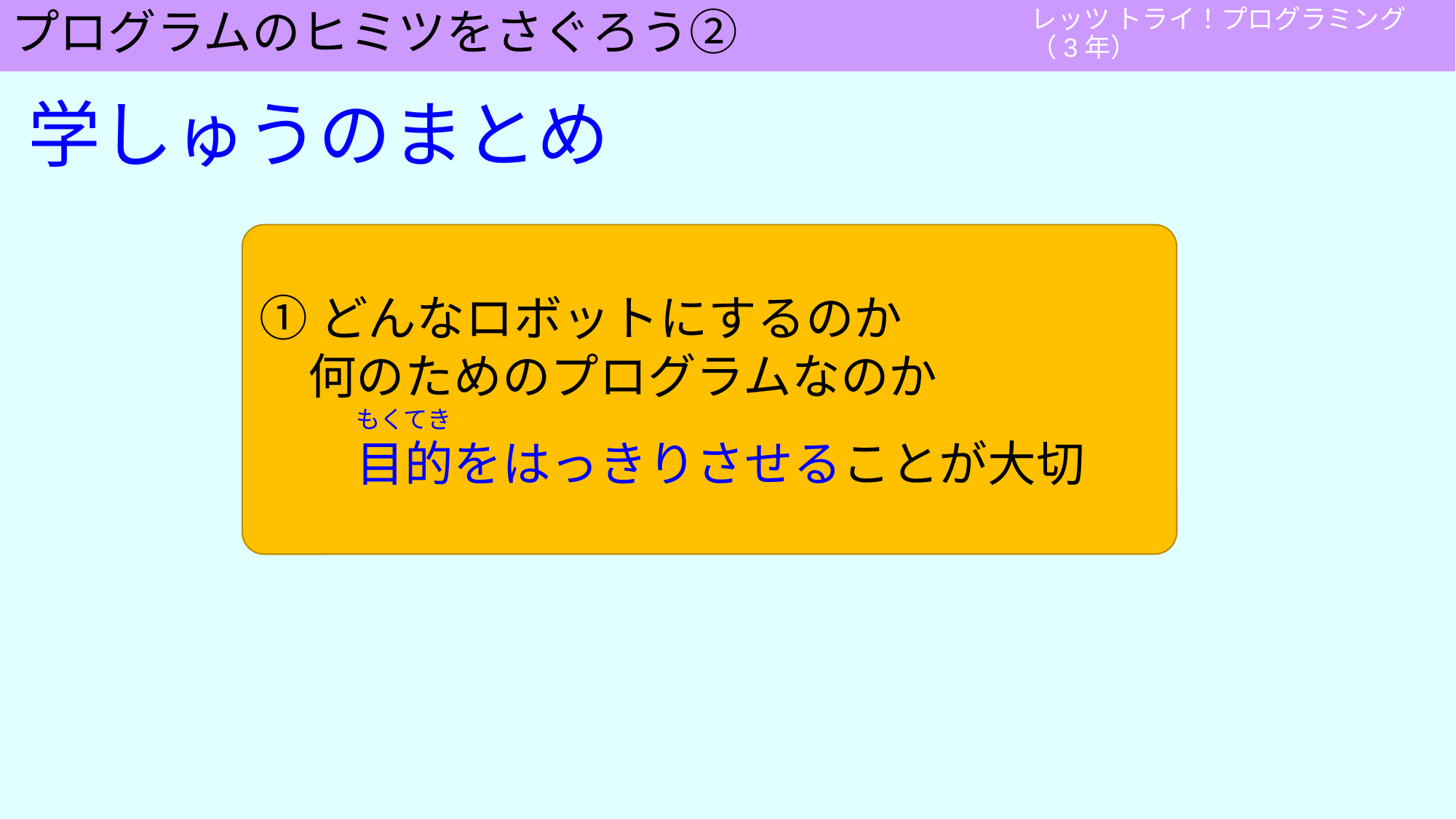

# 学習のまとめ
プログラムのヒミツをさぐろう②
学しゅうのまとめ
①どんなロボットにするのか
　何のためのプログラムなのか
　　　　もくてき
　　目的をはっきりさせることが大切